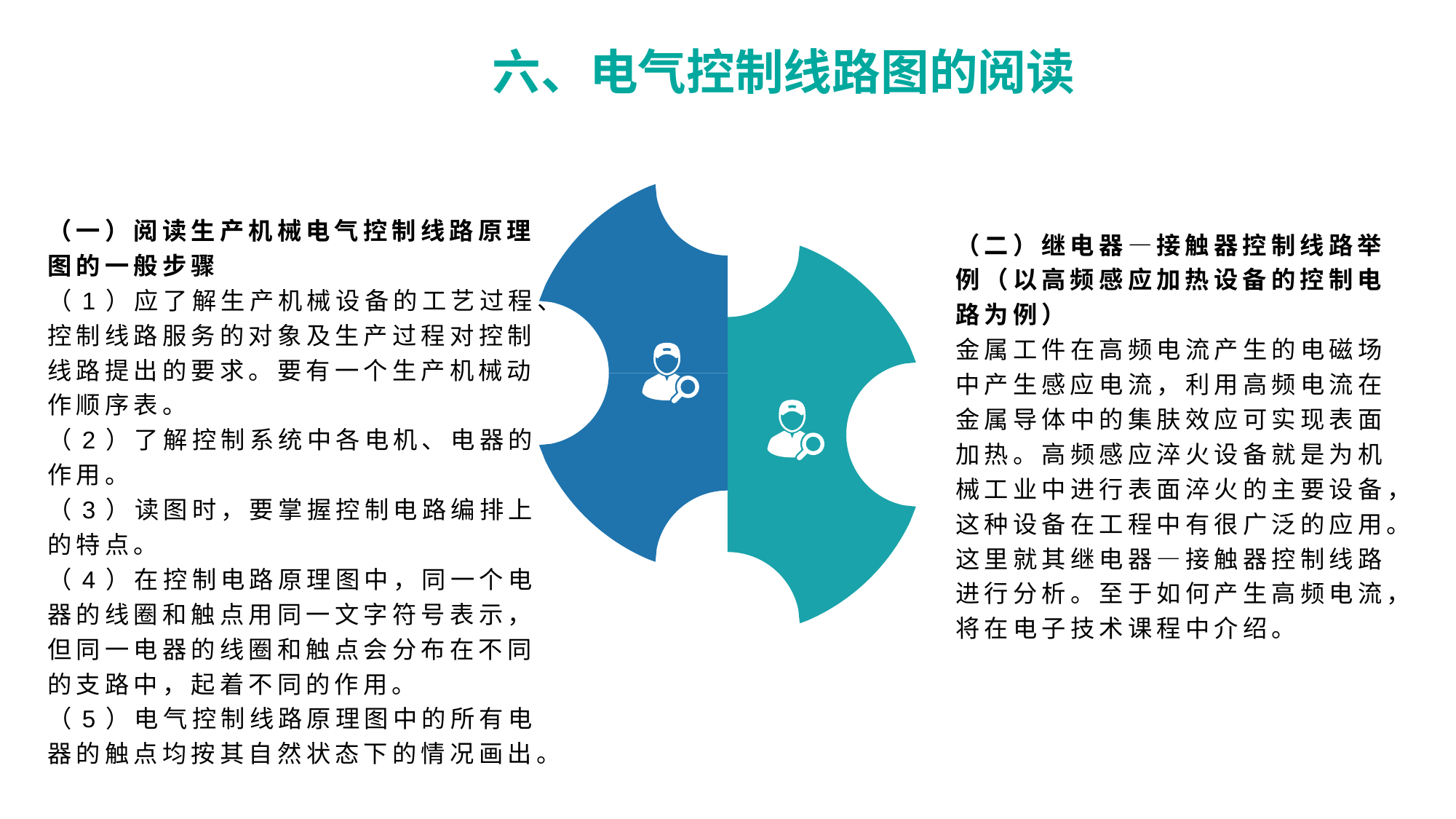

六、电气控制线路图的阅读

（一）阅读生产机械电气控制线路原理图的一般步骤
（1）应了解生产机械设备的工艺过程、控制线路服务的对象及生产过程对控制线路提出的要求。要有一个生产机械动作顺序表。
（2）了解控制系统中各电机、电器的作用。
（3）读图时，要掌握控制电路编排上的特点。
（4）在控制电路原理图中，同一个电器的线圈和触点用同一文字符号表示，但同一电器的线圈和触点会分布在不同的支路中，起着不同的作用。
（5）电气控制线路原理图中的所有电器的触点均按其自然状态下的情况画出。
（二）继电器—接触器控制线路举例（以高频感应加热设备的控制电路为例）
金属工件在高频电流产生的电磁场中产生感应电流，利用高频电流在金属导体中的集肤效应可实现表面加热。高频感应淬火设备就是为机械工业中进行表面淬火的主要设备，这种设备在工程中有很广泛的应用。
这里就其继电器—接触器控制线路进行分析。至于如何产生高频电流，将在电子技术课程中介绍。